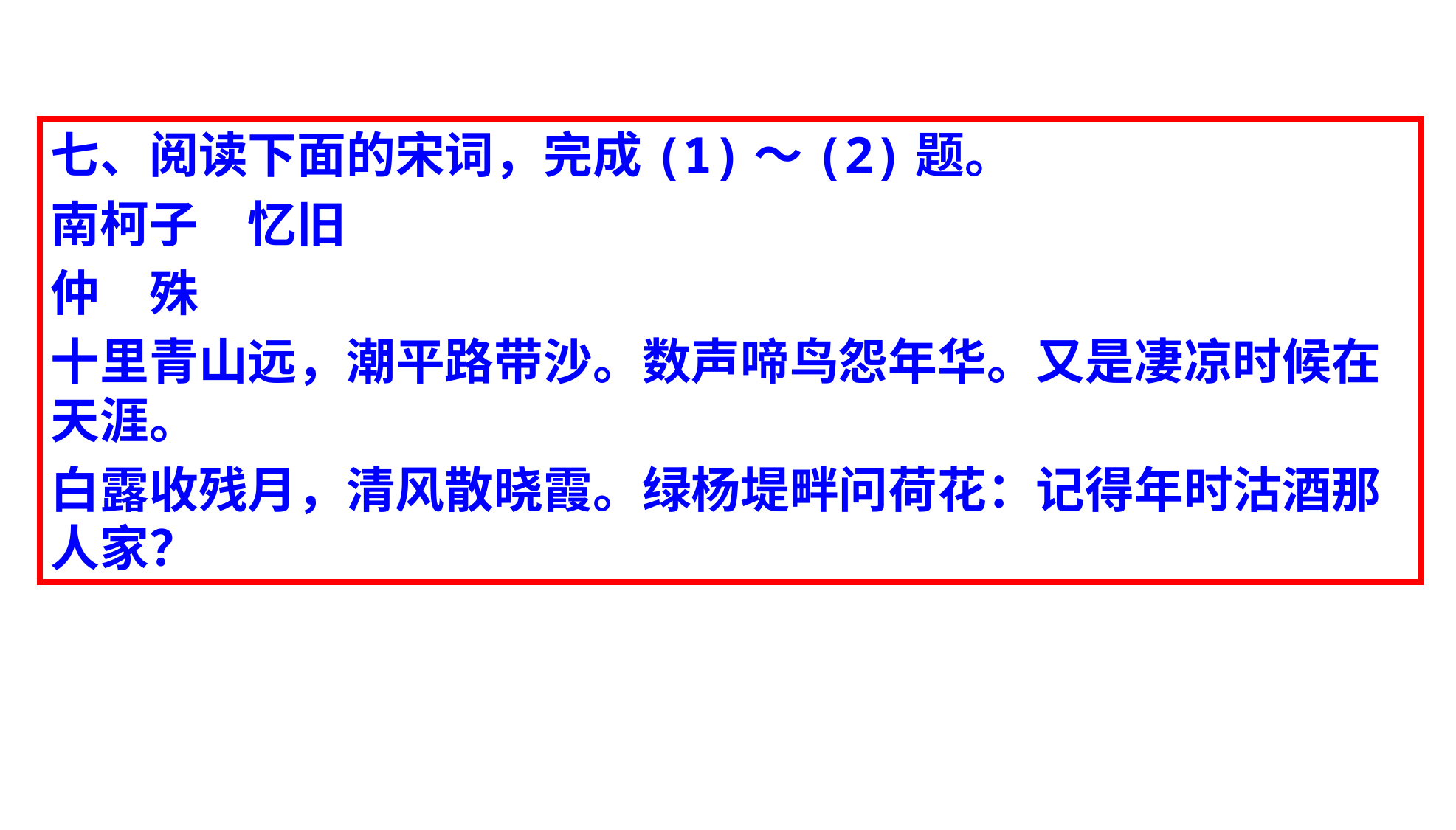

七、阅读下面的宋词，完成(1)～(2)题。
南柯子　忆旧
仲　殊
十里青山远，潮平路带沙。数声啼鸟怨年华。又是凄凉时候在天涯。
白露收残月，清风散晓霞。绿杨堤畔问荷花：记得年时沽酒那人家？